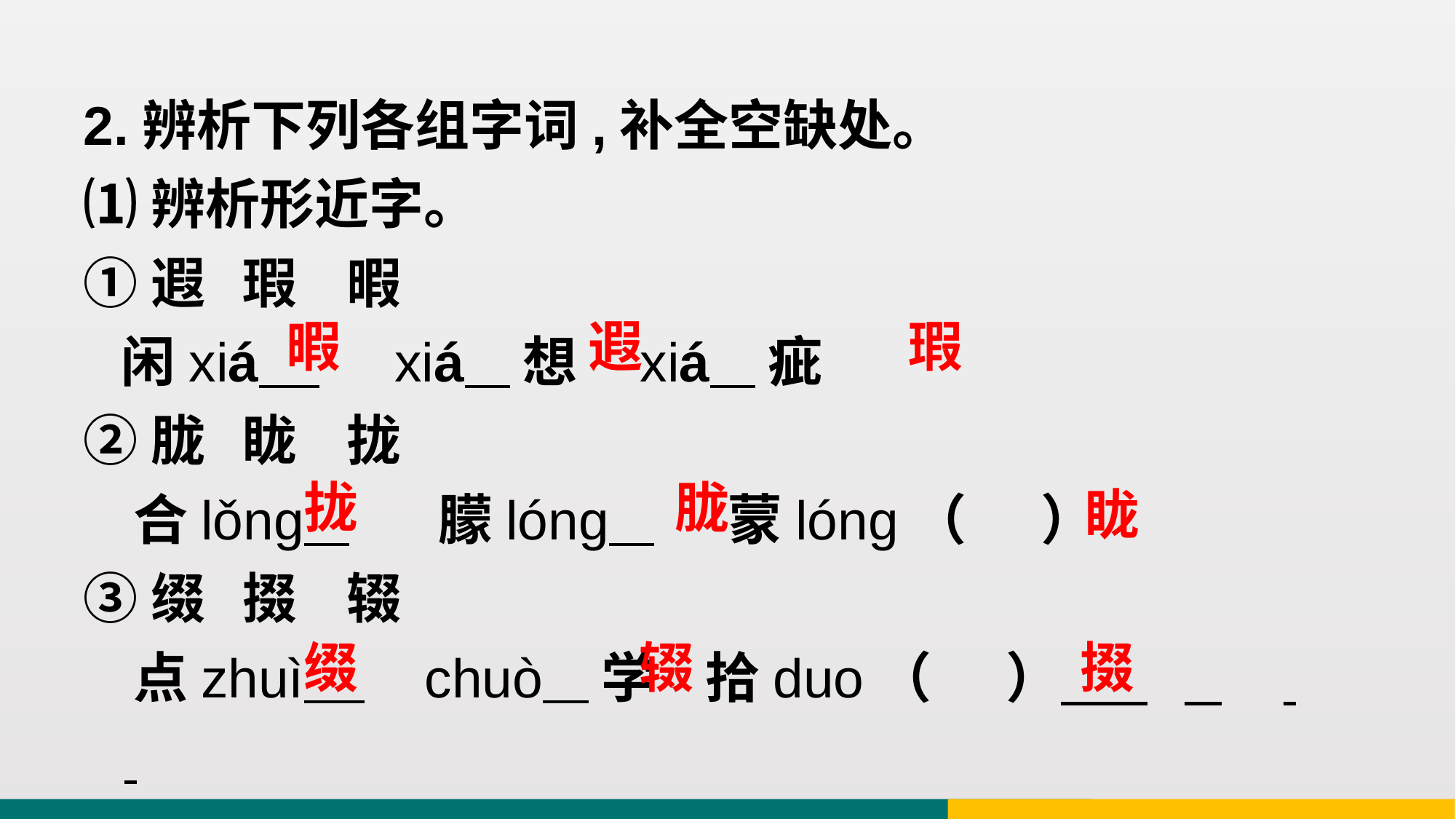

2.辨析下列各组字词,补全空缺处。
⑴辨析形近字。
①遐   瑕    暇
  闲xiá         xiá   想    xiá   疵
②胧   眬    拢
   合lǒng        朦lóng       蒙lóng（      ）
③缀   掇    辍
   点zhuì        chuò   学    拾duo（      ）
暇
遐
瑕
拢
胧
眬
缀
辍
掇